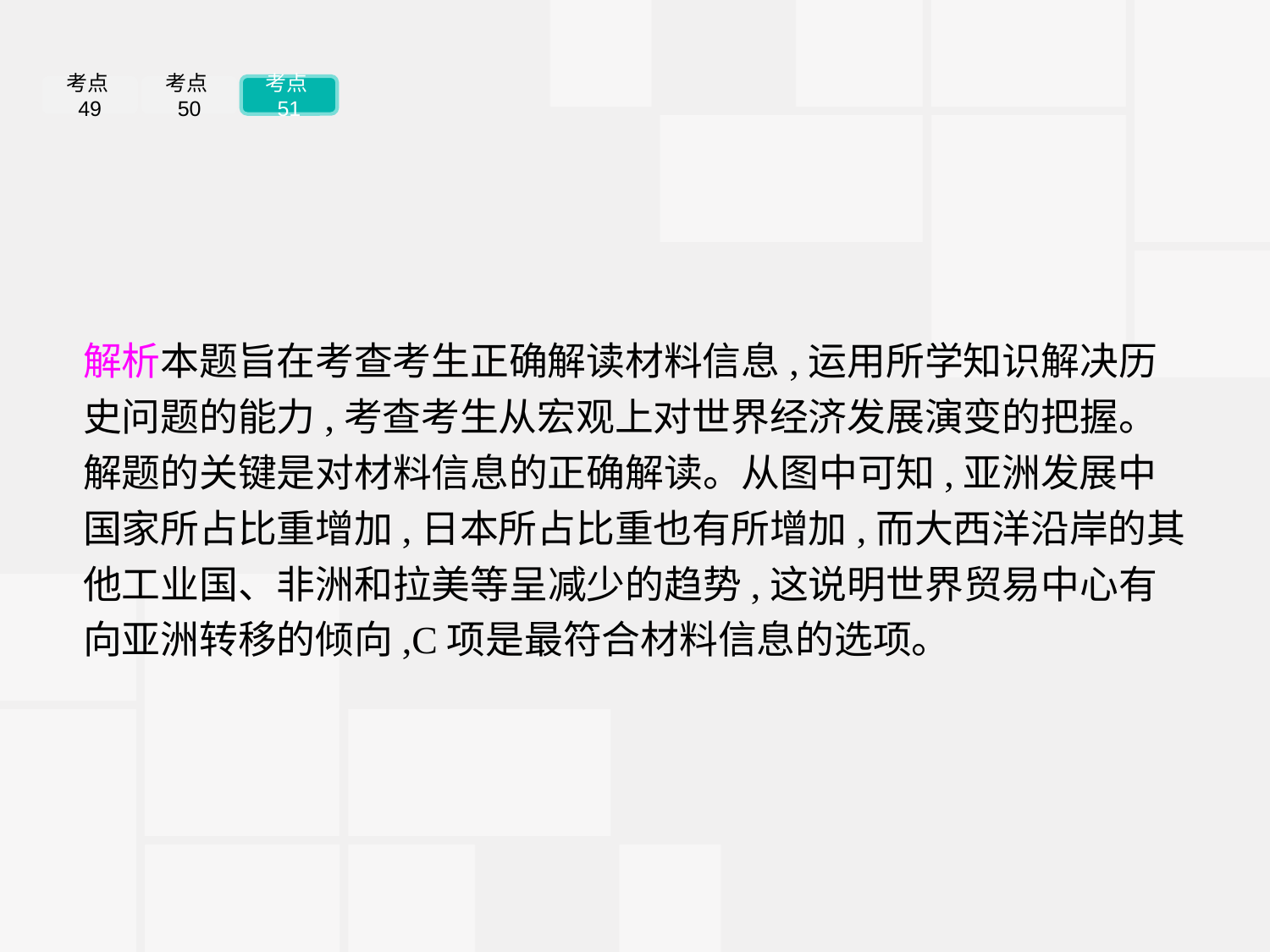

考点49
考点50
考点51
解析本题旨在考查考生正确解读材料信息,运用所学知识解决历史问题的能力,考查考生从宏观上对世界经济发展演变的把握。解题的关键是对材料信息的正确解读。从图中可知,亚洲发展中国家所占比重增加,日本所占比重也有所增加,而大西洋沿岸的其他工业国、非洲和拉美等呈减少的趋势,这说明世界贸易中心有向亚洲转移的倾向,C项是最符合材料信息的选项。